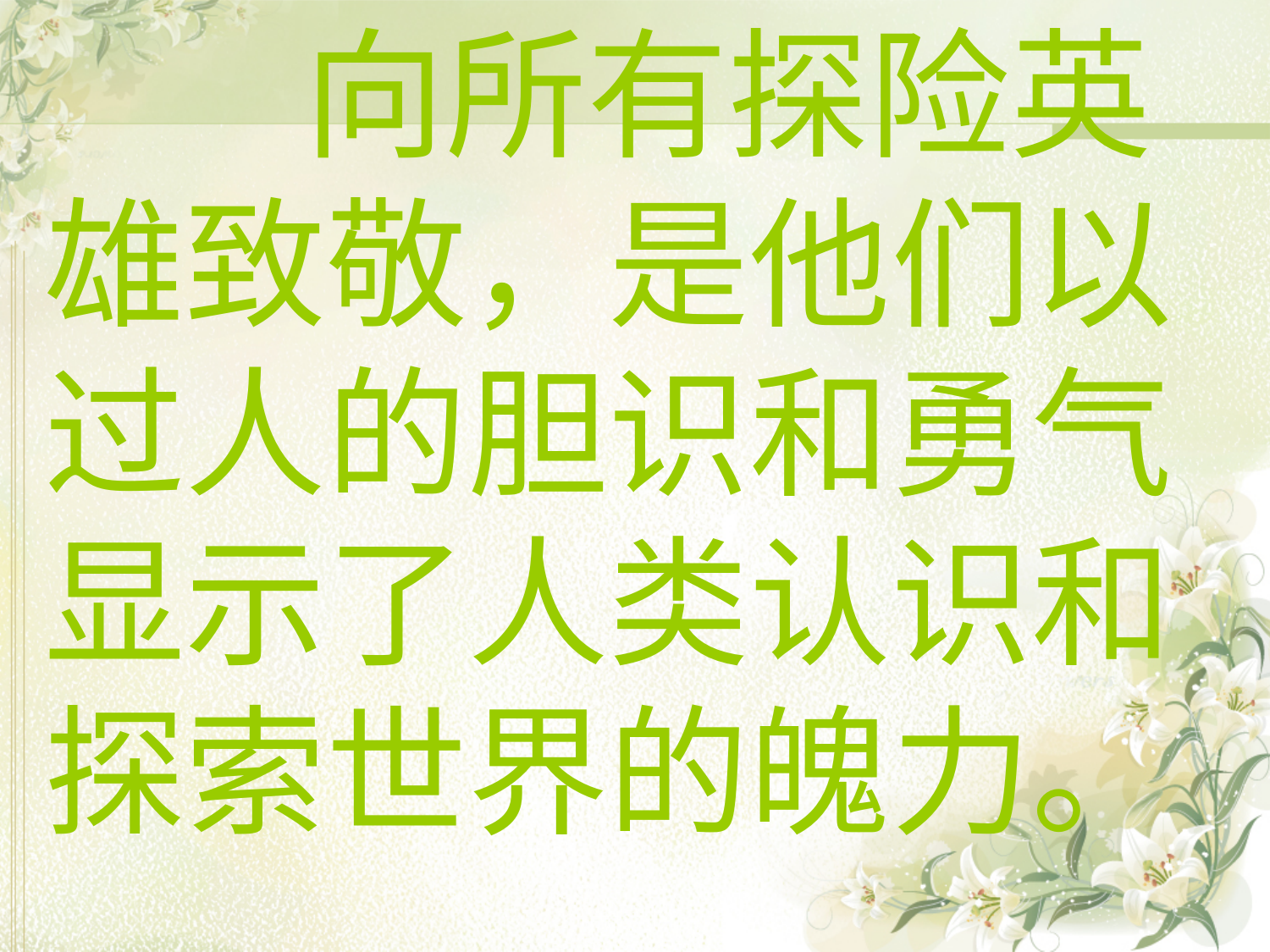

向所有探险英雄致敬，是他们以过人的胆识和勇气显示了人类认识和探索世界的魄力。